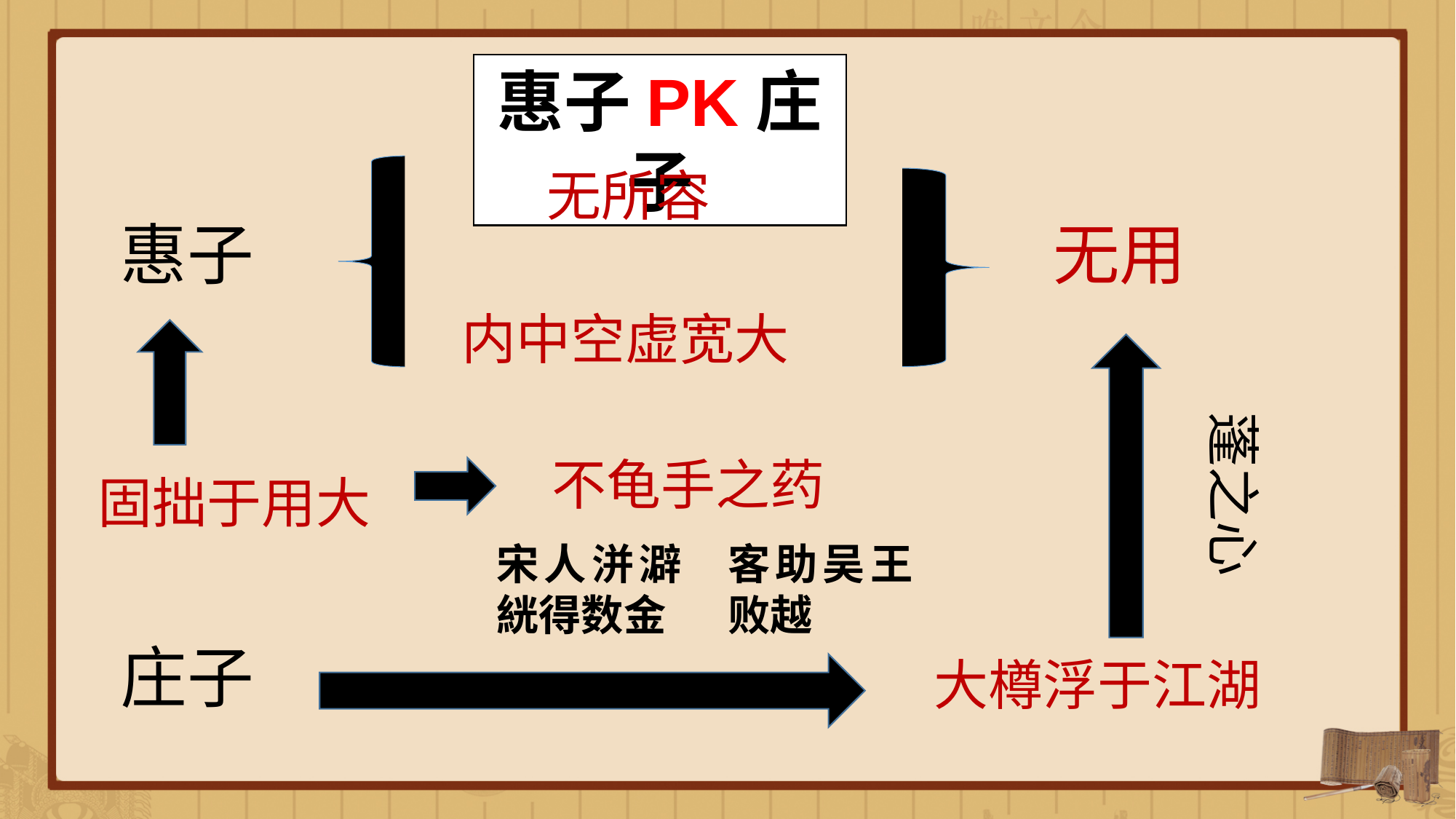

惠子PK庄子

无所容

惠子
无用
内中空虚宽大

蓬之心
不龟手之药

固拙于用大
宋人洴澼絖得数金
客助吴王败越
庄子
大樽浮于江湖